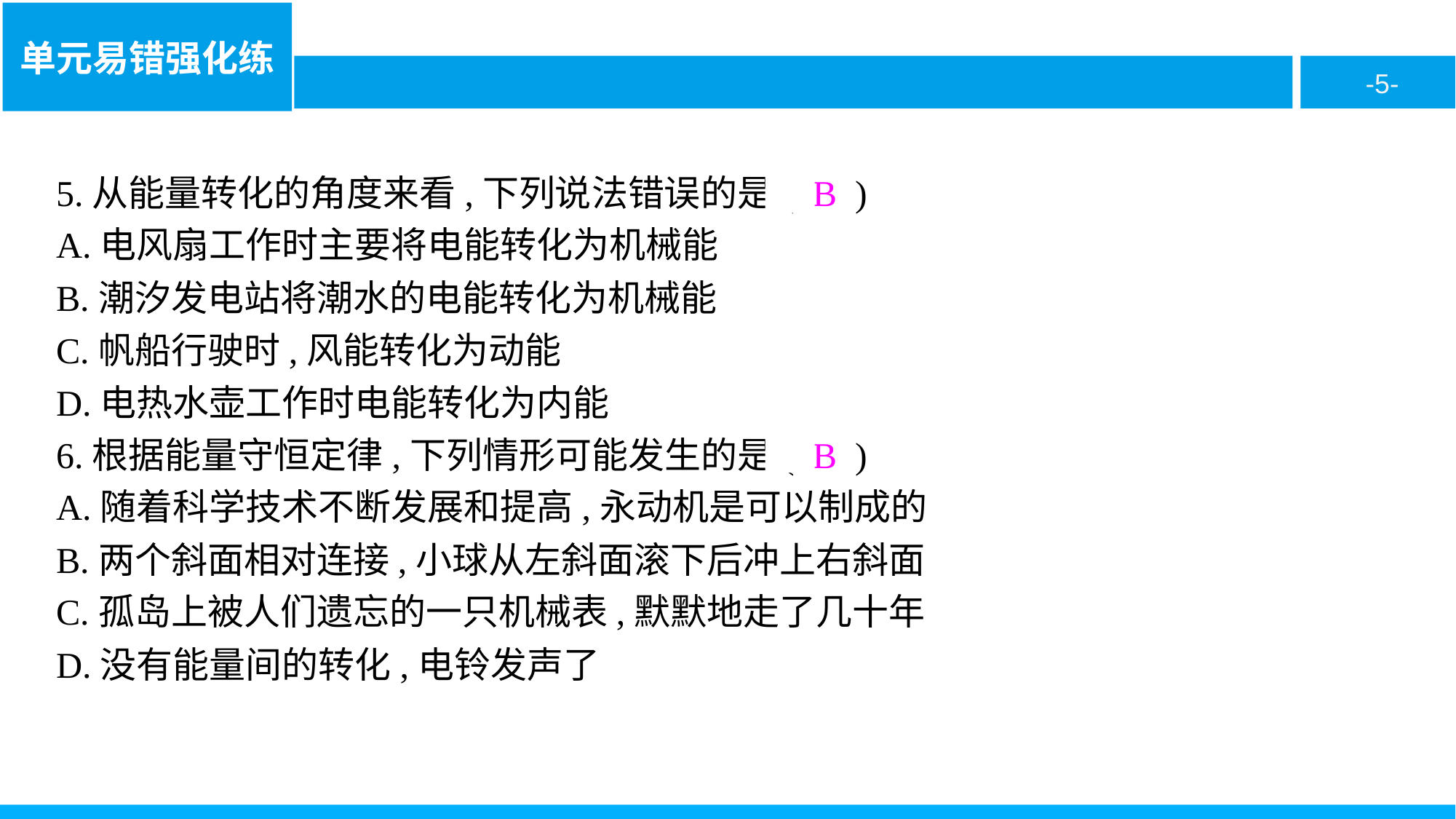

5.从能量转化的角度来看,下列说法错误的是(  B  )
A.电风扇工作时主要将电能转化为机械能
B.潮汐发电站将潮水的电能转化为机械能
C.帆船行驶时,风能转化为动能
D.电热水壶工作时电能转化为内能
6.根据能量守恒定律,下列情形可能发生的是(  B  )
A.随着科学技术不断发展和提高,永动机是可以制成的
B.两个斜面相对连接,小球从左斜面滚下后冲上右斜面
C.孤岛上被人们遗忘的一只机械表,默默地走了几十年
D.没有能量间的转化,电铃发声了